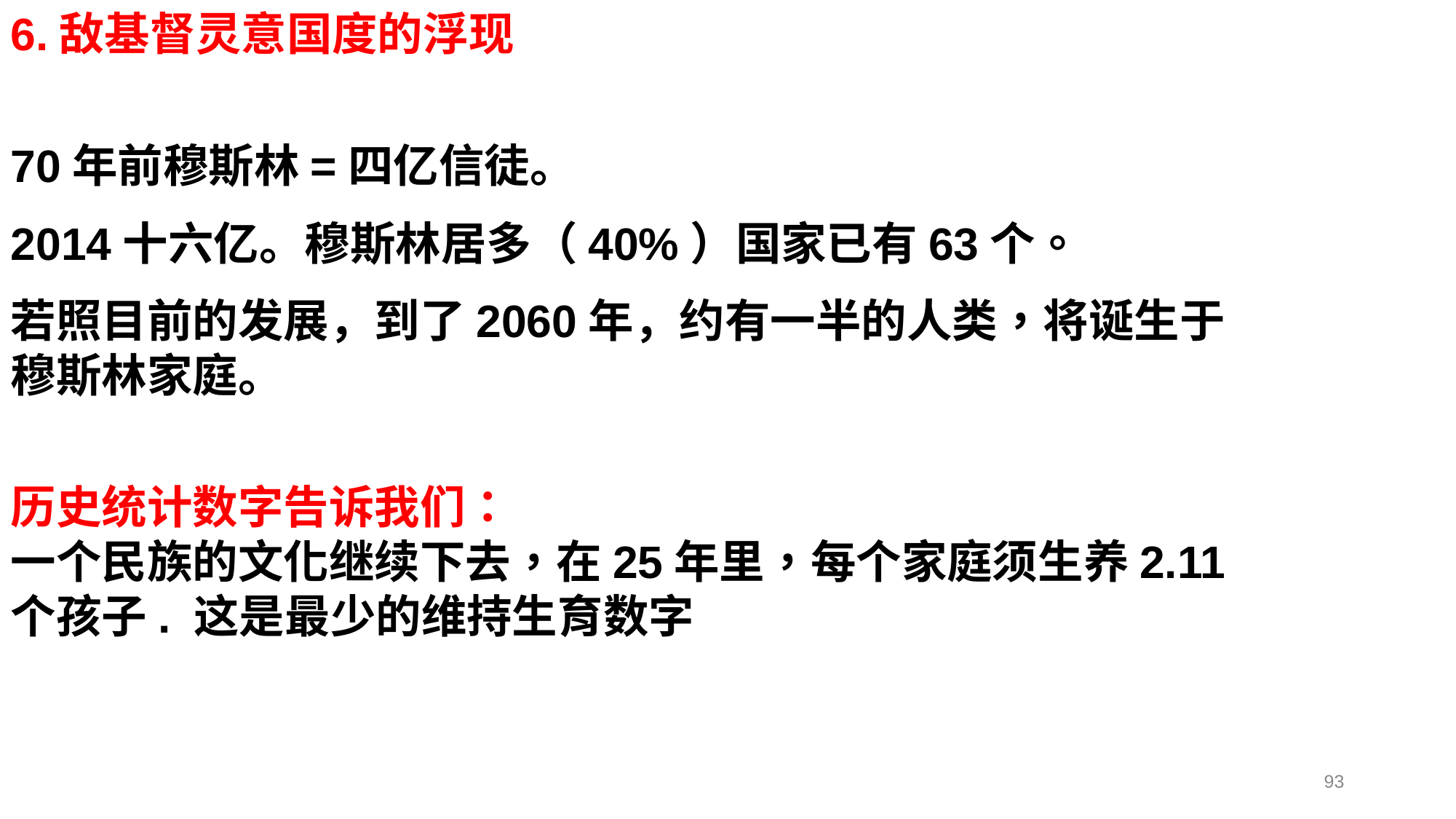

6.敌基督灵意国度的浮现

70年前穆斯林=四亿信徒。
2014十六亿。穆斯林居多（40%）国家已有63个。
若照目前的发展，到了2060年，约有一半的人类，将诞生于穆斯林家庭。

历史统计数字告诉我们：
一个民族的文化继续下去，在25年里，每个家庭须生养2.11个孩子. 这是最少的维持生育数字

93